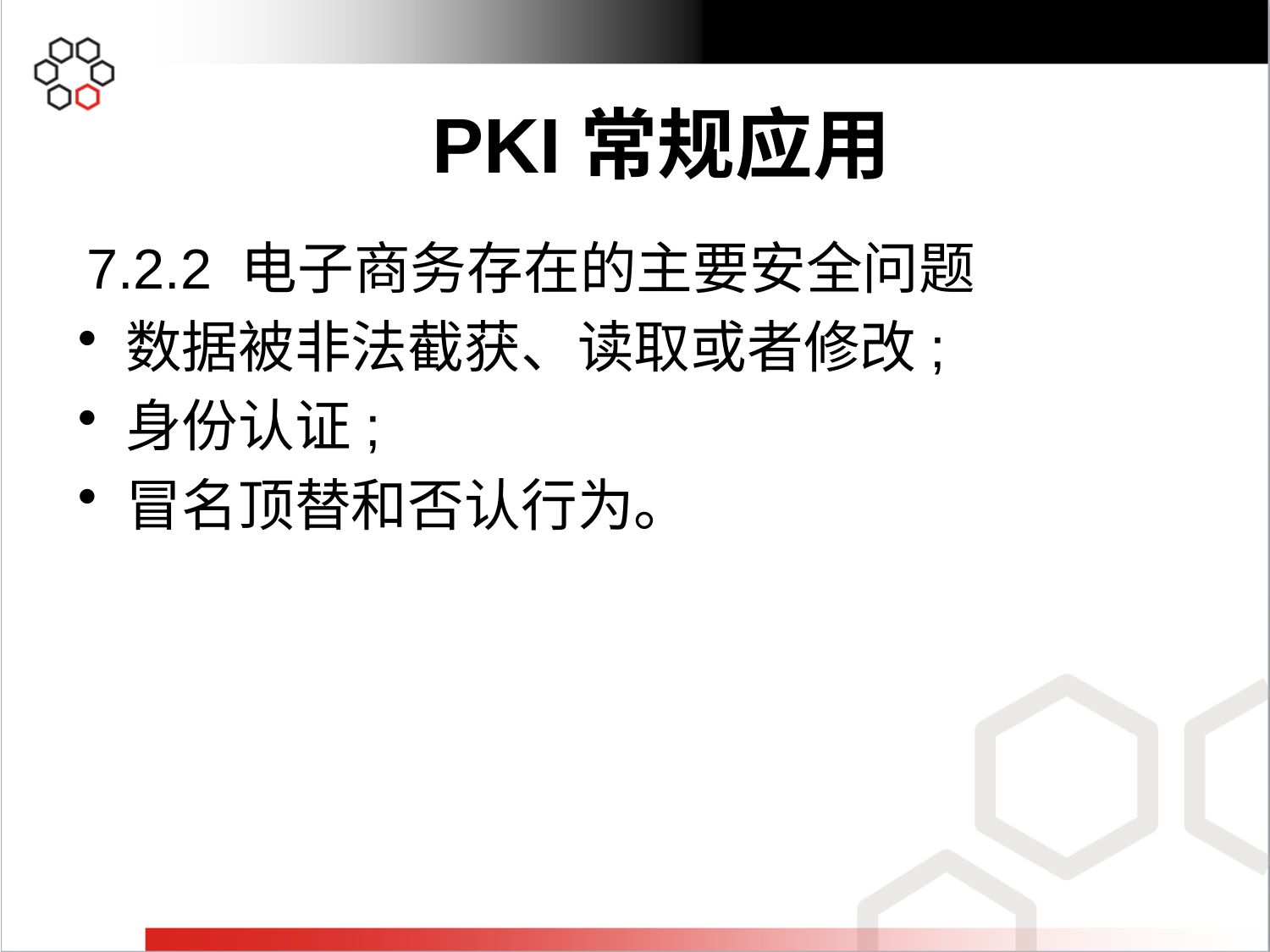

7.2.2 电子商务存在的主要安全问题
数据被非法截获、读取或者修改;
身份认证;
冒名顶替和否认行为。